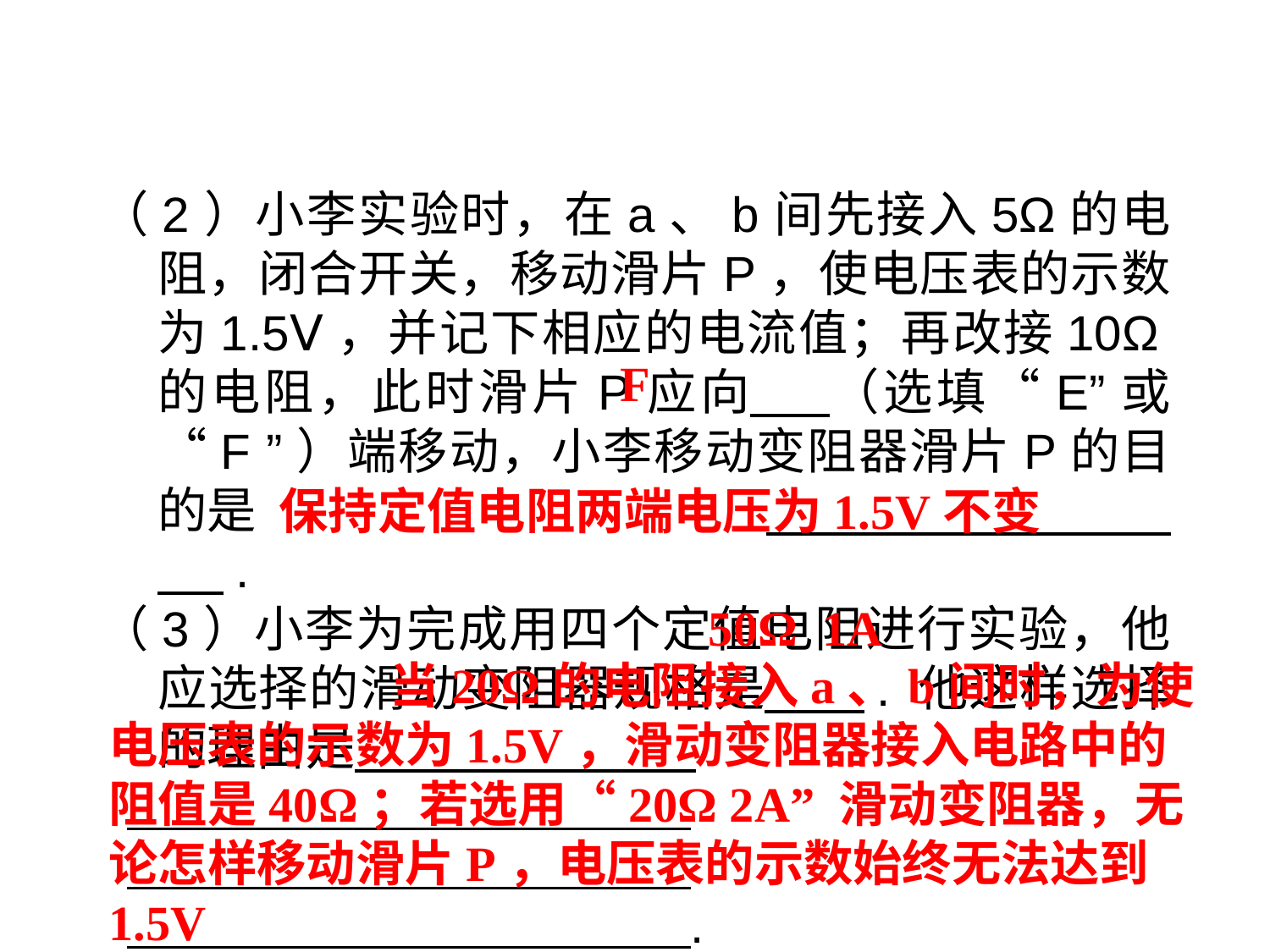

（2）小李实验时，在a、b间先接入5Ω的电阻，闭合开关，移动滑片P，使电压表的示数为1.5Ⅴ，并记下相应的电流值；再改接10Ω的电阻，此时滑片P应向     （选填“E”或“F ”）端移动，小李移动变阻器滑片P的目的是                            　　　　　                                       .
（3）小李为完成用四个定值电阻进行实验，他应选择的滑动变阻器规格是        . 他这样选择的理由是                               .
                                           .
                                           .
                                           .
F
保持定值电阻两端电压为1.5V不变
50Ω  1A
                        当20Ω的电阻接入a、b间时，为使电压表的示数为1.5V，滑动变阻器接入电路中的阻值是40Ω；若选用“20Ω 2A” 滑动变阻器，无论怎样移动滑片P，电压表的示数始终无法达到1.5V